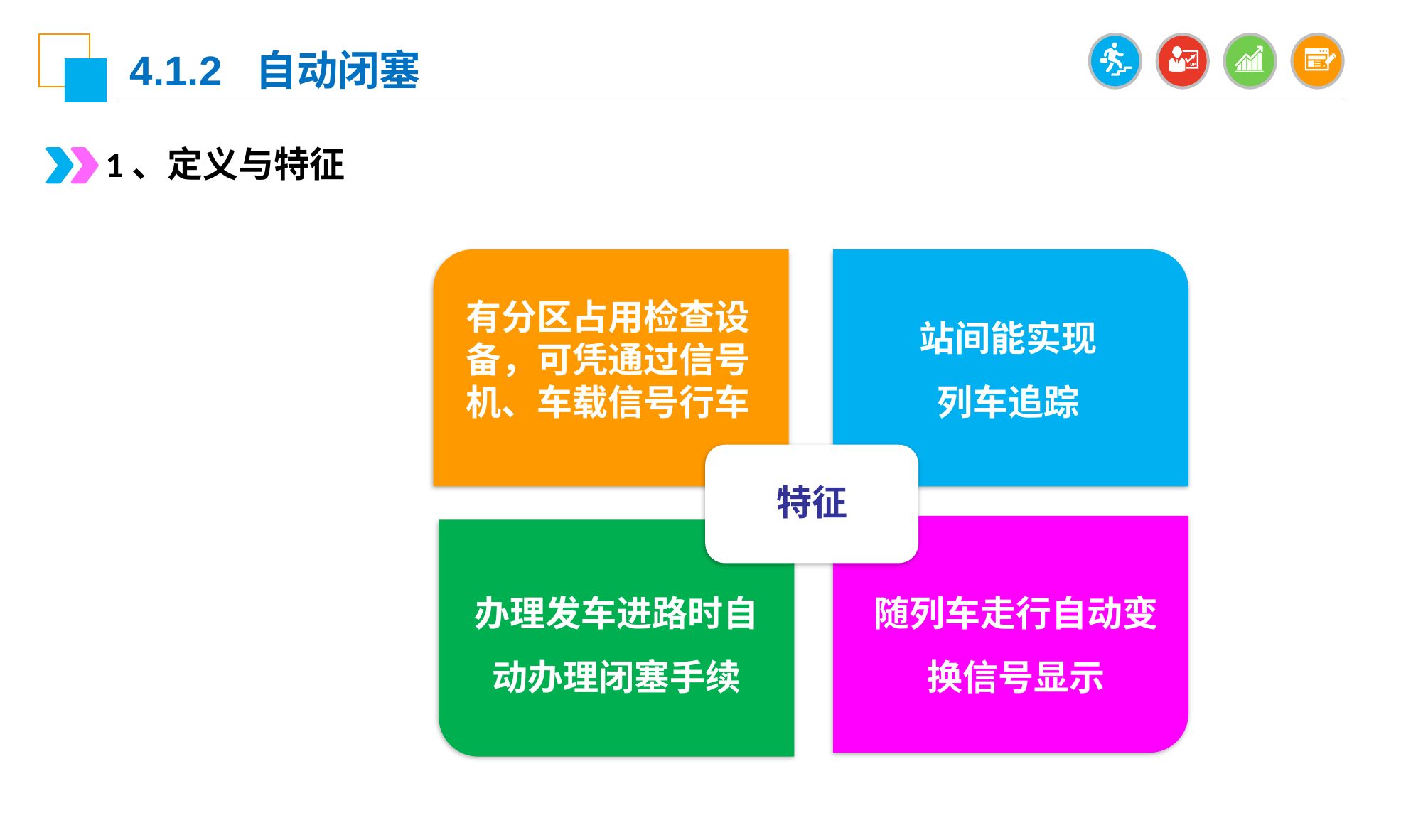

4.1.2  自动闭塞
1、定义与特征

有分区占用检查设备，可凭通过信号机、车载信号行车

站间能实现
列车追踪

特征

随列车走行自动变换信号显示

办理发车进路时自动办理闭塞手续